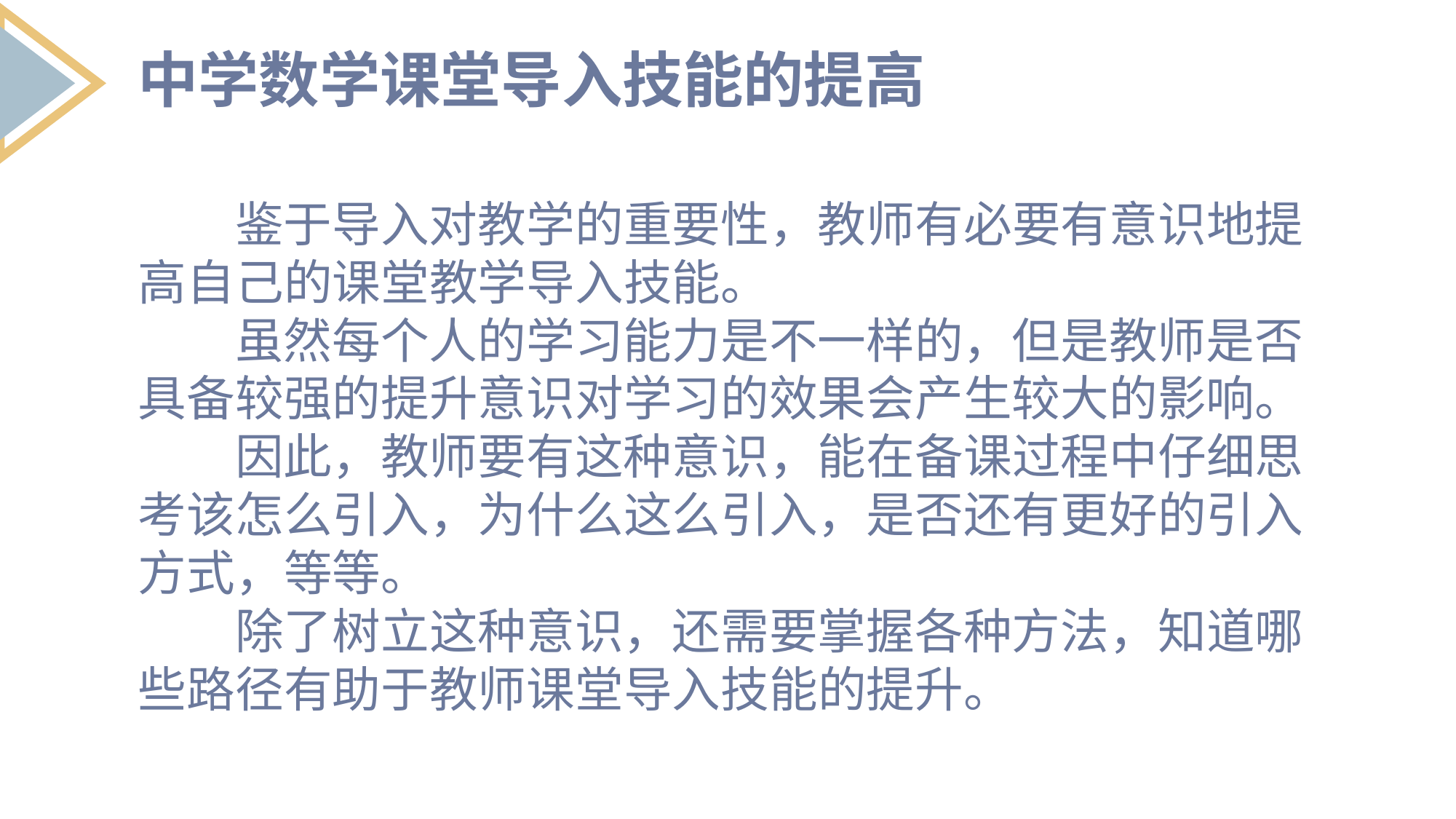

中学数学课堂导入技能的提高

鉴于导入对教学的重要性，教师有必要有意识地提高自己的课堂教学导入技能。
虽然每个人的学习能力是不一样的，但是教师是否具备较强的提升意识对学习的效果会产生较大的影响。
因此，教师要有这种意识，能在备课过程中仔细思考该怎么引入，为什么这么引入，是否还有更好的引入方式，等等。
除了树立这种意识，还需要掌握各种方法，知道哪些路径有助于教师课堂导入技能的提升。